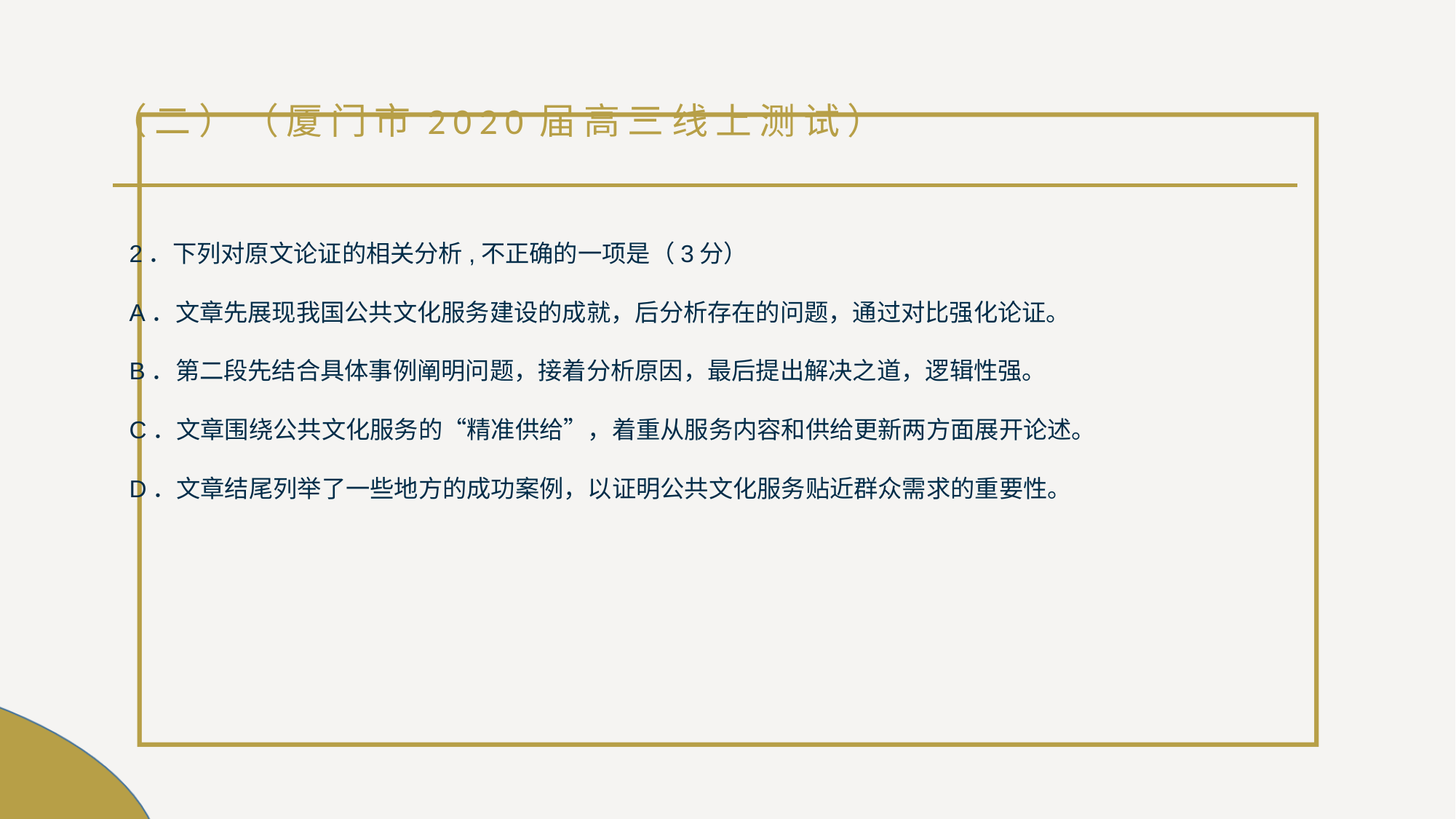

# （二）（厦门市2020届高三线上测试）
2．下列对原文论证的相关分析,不正确的一项是（3分）
A．文章先展现我国公共文化服务建设的成就，后分析存在的问题，通过对比强化论证。
B．第二段先结合具体事例阐明问题，接着分析原因，最后提出解决之道，逻辑性强。
C．文章围绕公共文化服务的“精准供给”，着重从服务内容和供给更新两方面展开论述。
D．文章结尾列举了一些地方的成功案例，以证明公共文化服务贴近群众需求的重要性。